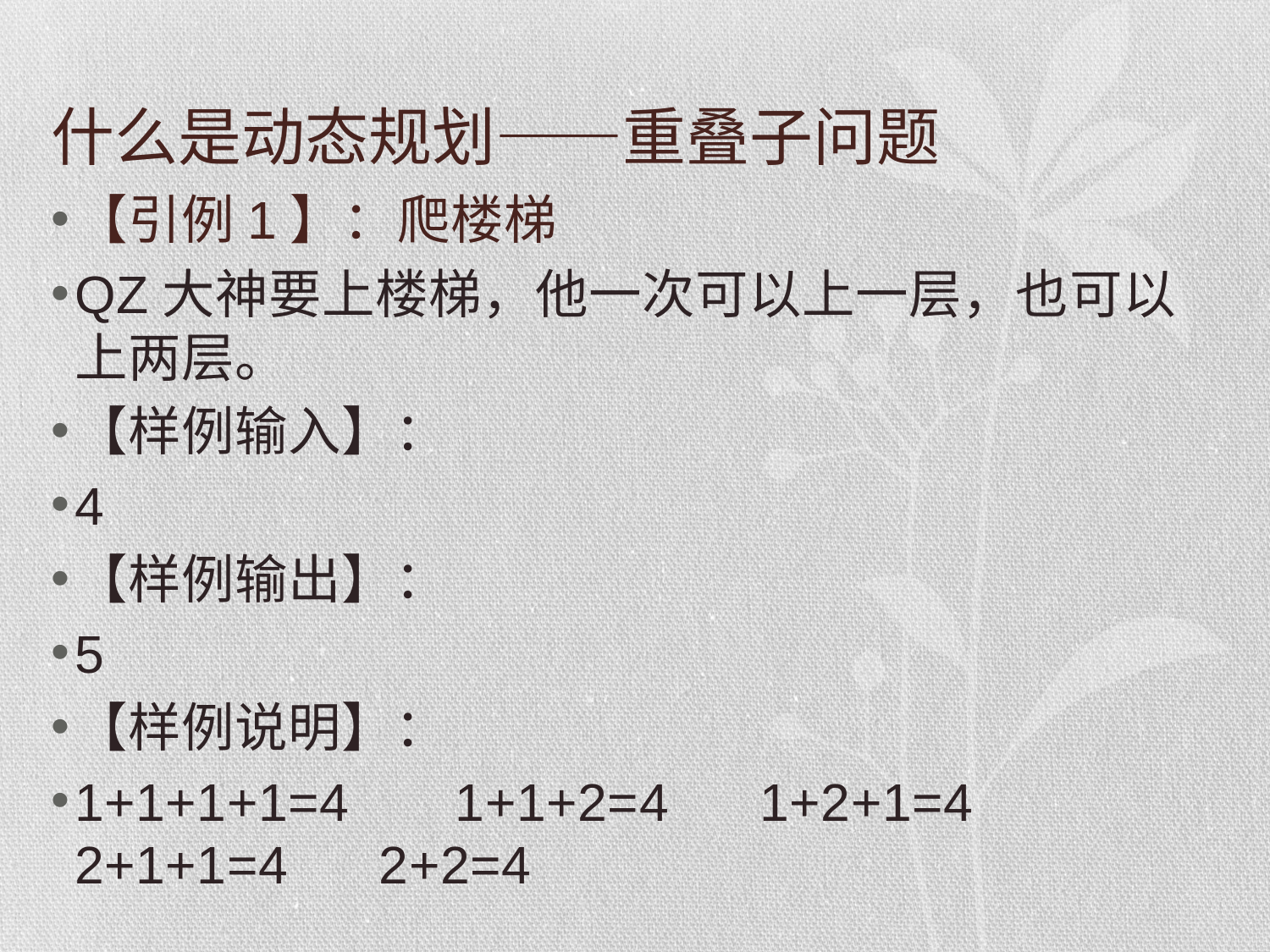

# 什么是动态规划——重叠子问题
【引例1】：爬楼梯
QZ大神要上楼梯，他一次可以上一层，也可以上两层。
【样例输入】：
4
【样例输出】：
5
【样例说明】：
1+1+1+1=4       1+1+2=4      1+2+1=4       2+1+1=4      2+2=4